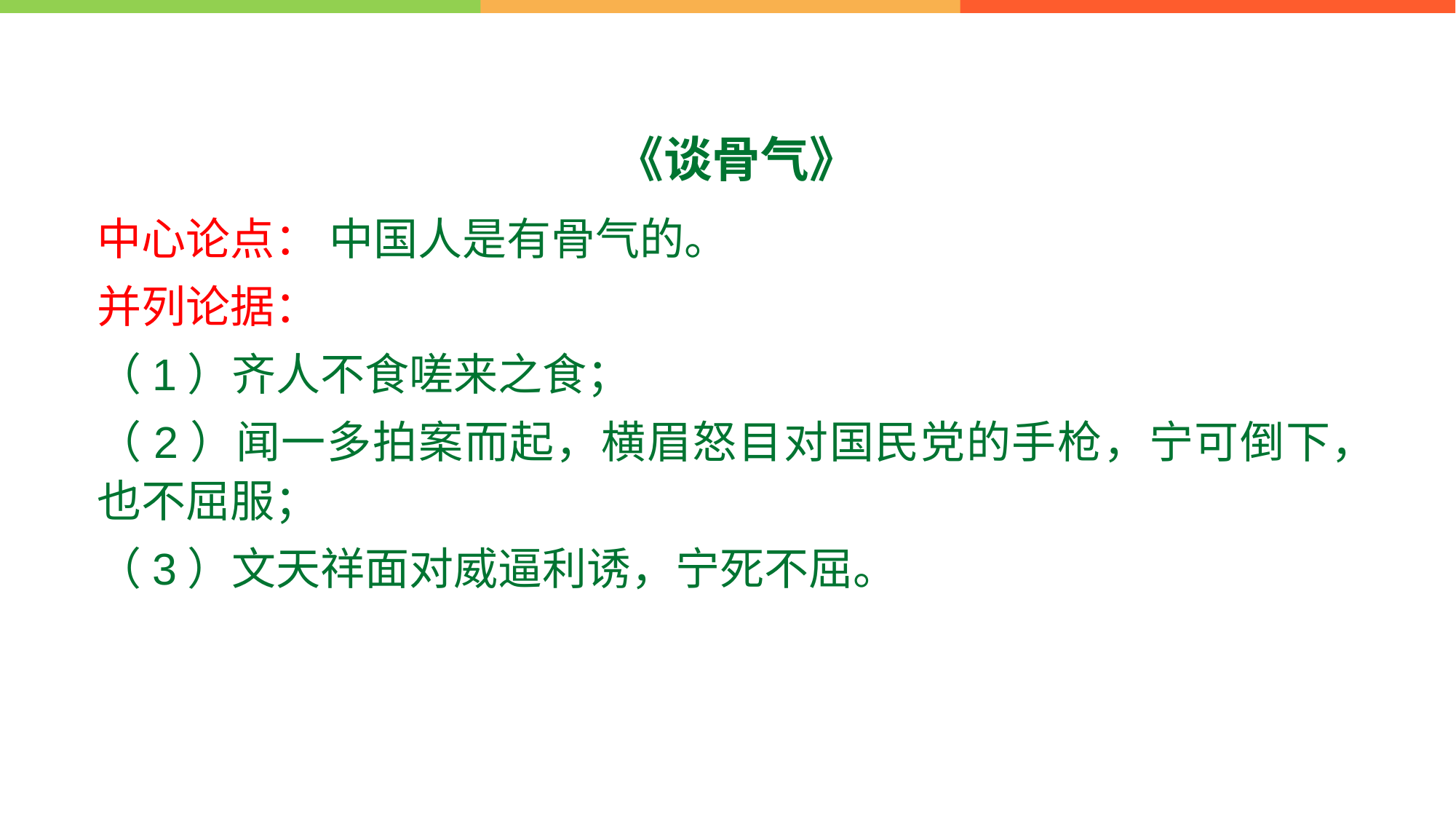

《谈骨气》
中心论点： 中国人是有骨气的。
并列论据：
（1）齐人不食嗟来之食；
（2）闻一多拍案而起，横眉怒目对国民党的手枪，宁可倒下，也不屈服；
（3）文天祥面对威逼利诱，宁死不屈。